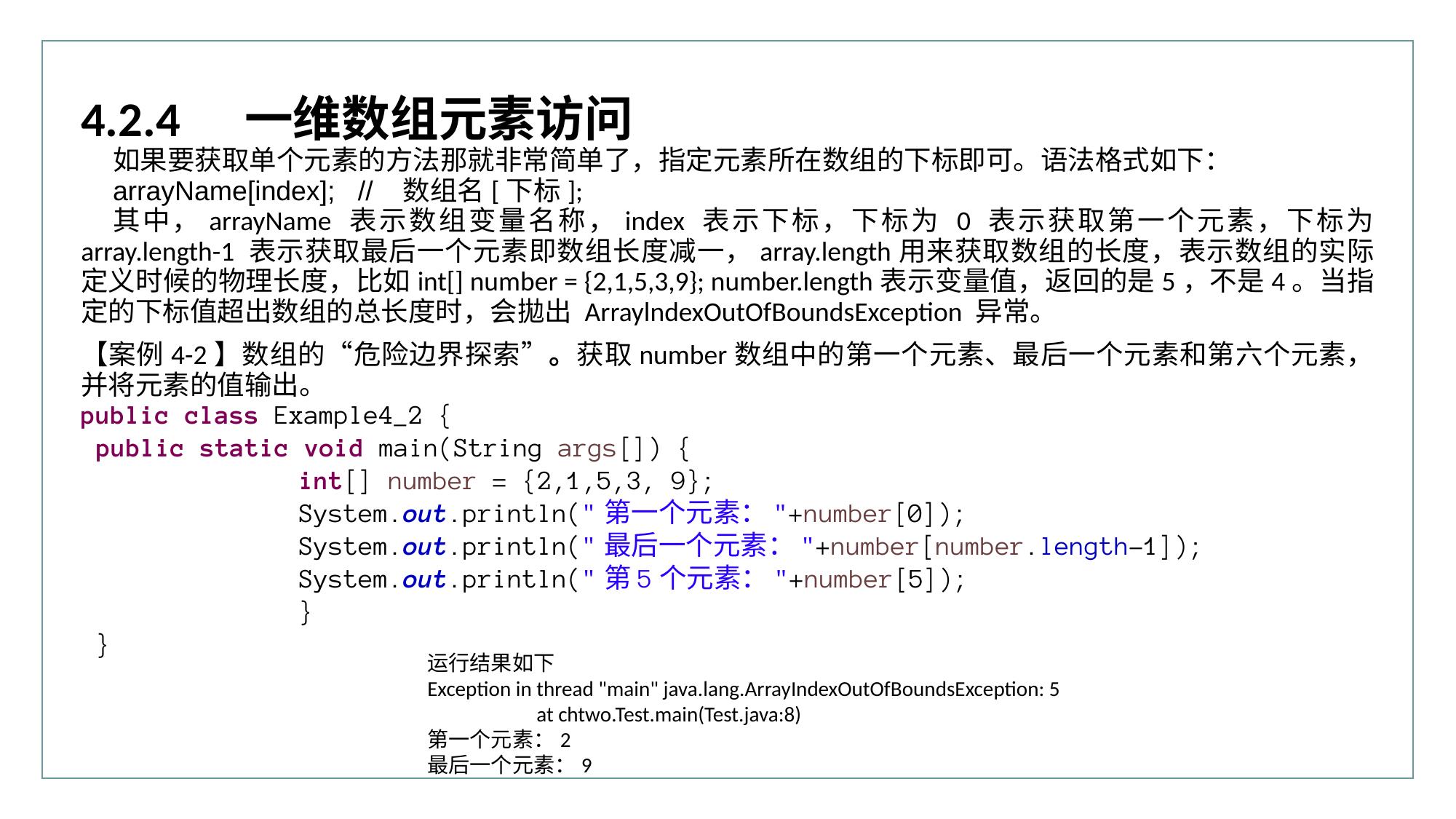

4.2.4	一维数组元素访问

如果要获取单个元素的方法那就非常简单了，指定元素所在数组的下标即可。语法格式如下：
arrayName[index];   //   数组名[下标];
其中，arrayName 表示数组变量名称，index 表示下标，下标为 0 表示获取第一个元素，下标为 array.length-1 表示获取最后一个元素即数组长度减一，array.length用来获取数组的长度，表示数组的实际定义时候的物理长度，比如int[] number = {2,1,5,3,9}; number.length表示变量值，返回的是5，不是4。当指定的下标值超出数组的总长度时，会拋出 ArraylndexOutOfBoundsException 异常。
【案例4-2】数组的“危险边界探索”。获取number数组中的第一个元素、最后一个元素和第六个元素，并将元素的值输出。
public class Example4_2 {
public static void main(String args[]) {
		int[] number = {2,1,5,3, 9};
		System.out.println("第一个元素："+number[0]);
		System.out.println("最后一个元素："+number[number.length-1]);
		System.out.println("第5个元素："+number[5]);
		}
}
运行结果如下
Exception in thread "main" java.lang.ArrayIndexOutOfBoundsException: 5
	at chtwo.Test.main(Test.java:8)
第一个元素：2
最后一个元素：9